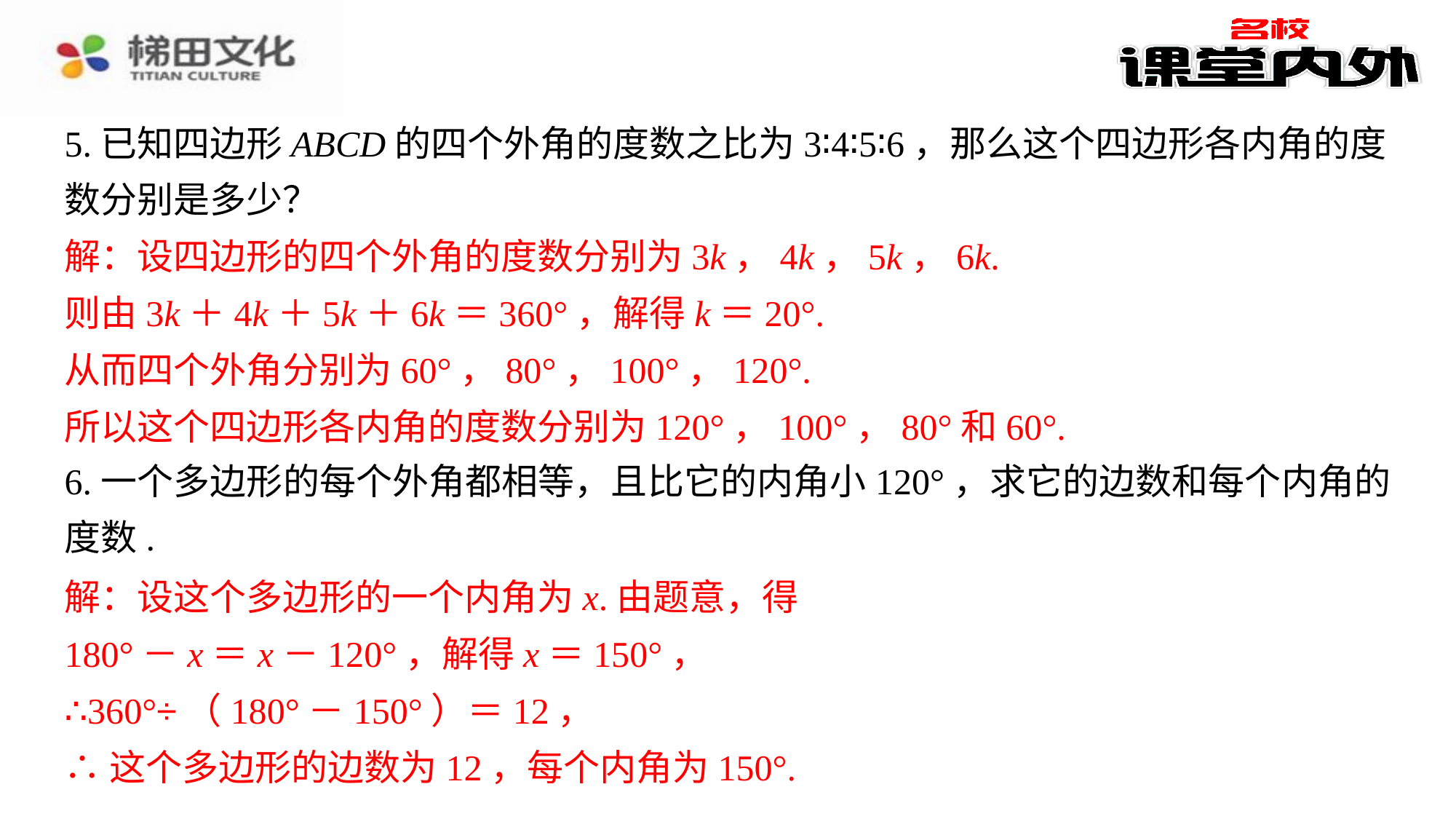

5.已知四边形ABCD的四个外角的度数之比为3∶4∶5∶6，那么这个四边形各内角的度数分别是多少？
解：设四边形的四个外角的度数分别为3k，4k，5k，6k.⁠
则由3k＋4k＋5k＋6k＝360°，解得k＝20°.⁠
从而四个外角分别为60°，80°，100°，120°.⁠
所以这个四边形各内角的度数分别为120°，100°，80°和60°.⁠
6.一个多边形的每个外角都相等，且比它的内角小120°，求它的边数和每个内角的度数.
解：设这个多边形的一个内角为x.由题意，得⁠
180°－x＝x－120°，解得x＝150°，⁠
∴360°÷（180°－150°）＝12，⁠
∴这个多边形的边数为12，每个内角为150°.⁠
解：设四边形的四个外角的度数分别为3k，4k，5k，6k.
则由3k＋4k＋5k＋6k＝360°，解得k＝20°.
从而四个外角分别为60°，80°，100°，120°.
所以这个四边形各内角的度数分别为120°，100°，80°和60°.
解：设这个多边形的一个内角为x.由题意，得
180°－x＝x－120°，解得x＝150°，
∴360°÷（180°－150°）＝12，
∴这个多边形的边数为12，每个内角为150°.